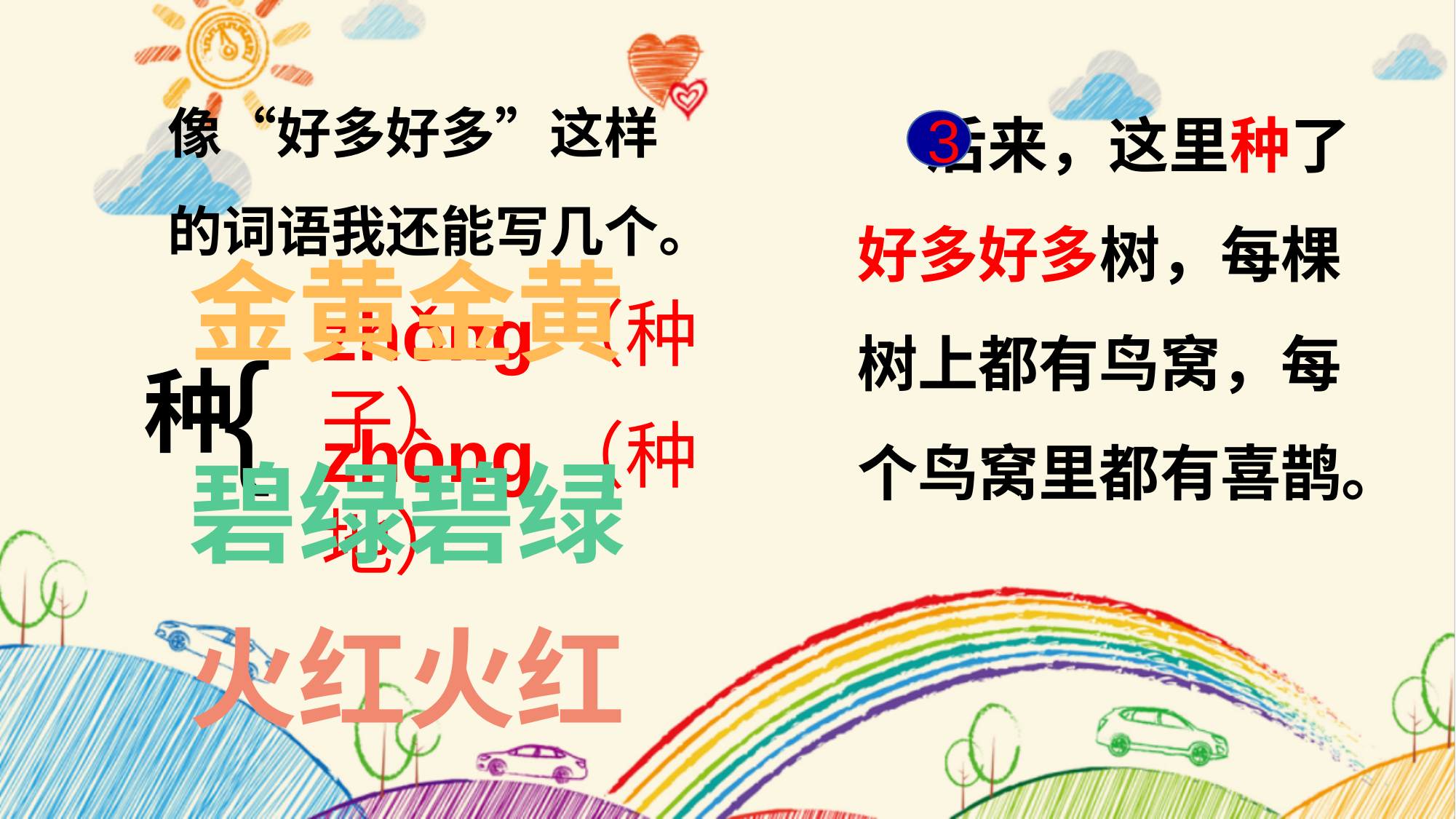

像“好多好多”这样的词语我还能写几个。
    后来，这里种了好多好多树，每棵树上都有鸟窝，每个鸟窝里都有喜鹊。
3
金黄金黄

{
zhǒng（种子）
种
zhòng（种地）
碧绿碧绿
火红火红